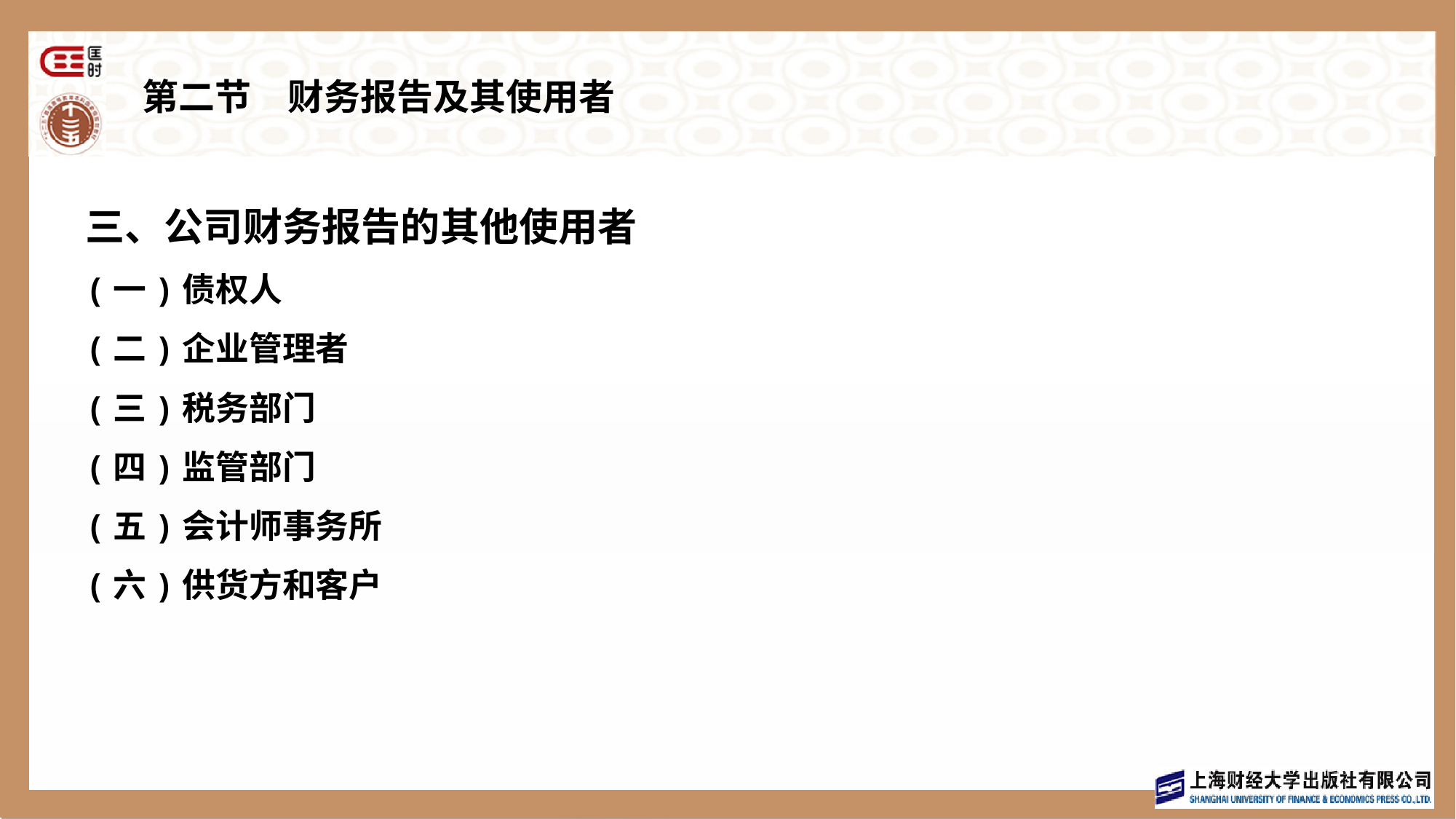

# 第二节　财务报告及其使用者
三、公司财务报告的其他使用者
(一)债权人
(二)企业管理者
(三)税务部门
(四)监管部门
(五)会计师事务所
(六)供货方和客户